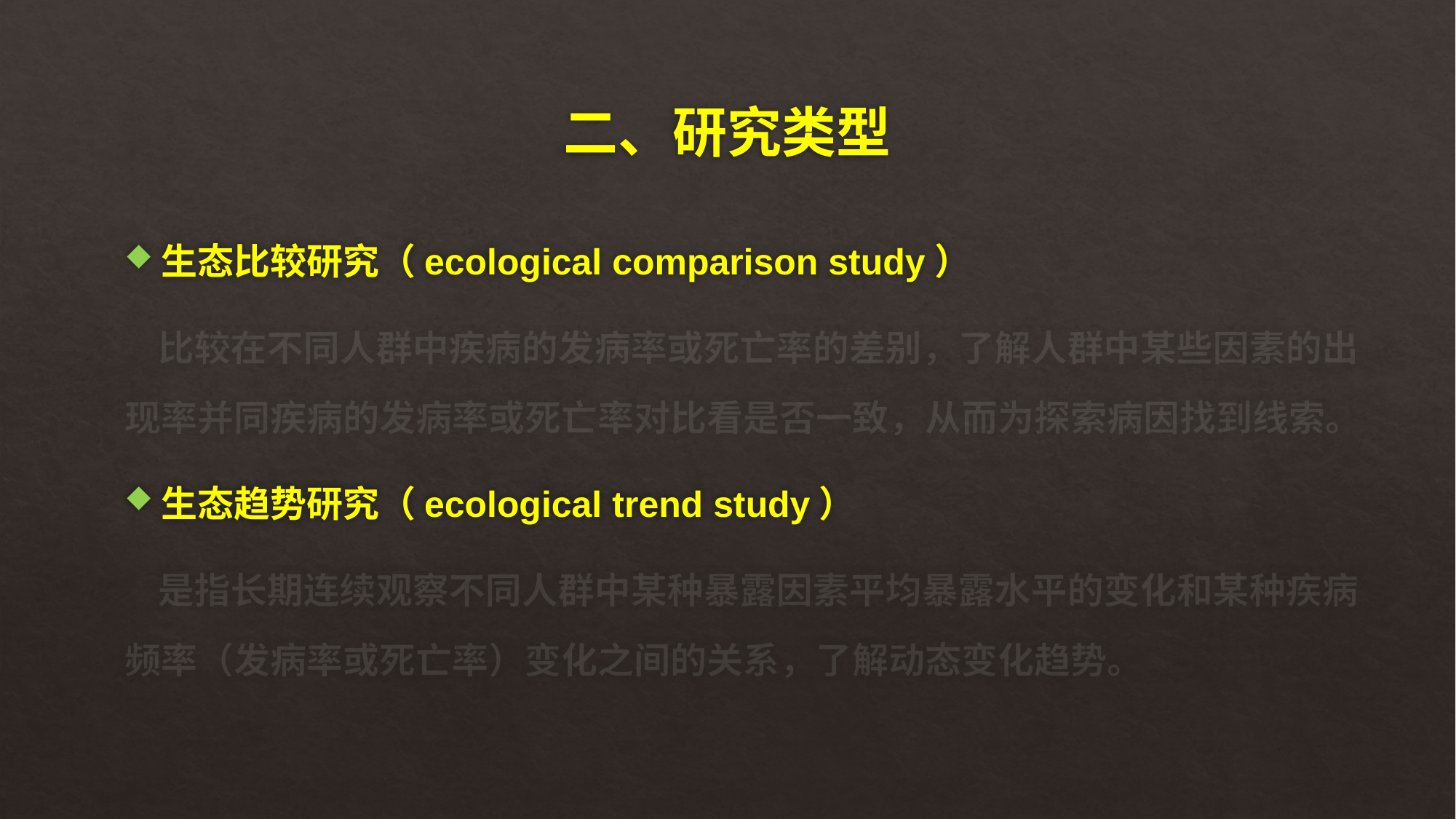

# 二、研究类型
生态比较研究（ecological comparison study）
   比较在不同人群中疾病的发病率或死亡率的差别，了解人群中某些因素的出现率并同疾病的发病率或死亡率对比看是否一致，从而为探索病因找到线索。
生态趋势研究（ecological trend study）
   是指长期连续观察不同人群中某种暴露因素平均暴露水平的变化和某种疾病频率（发病率或死亡率）变化之间的关系，了解动态变化趋势。